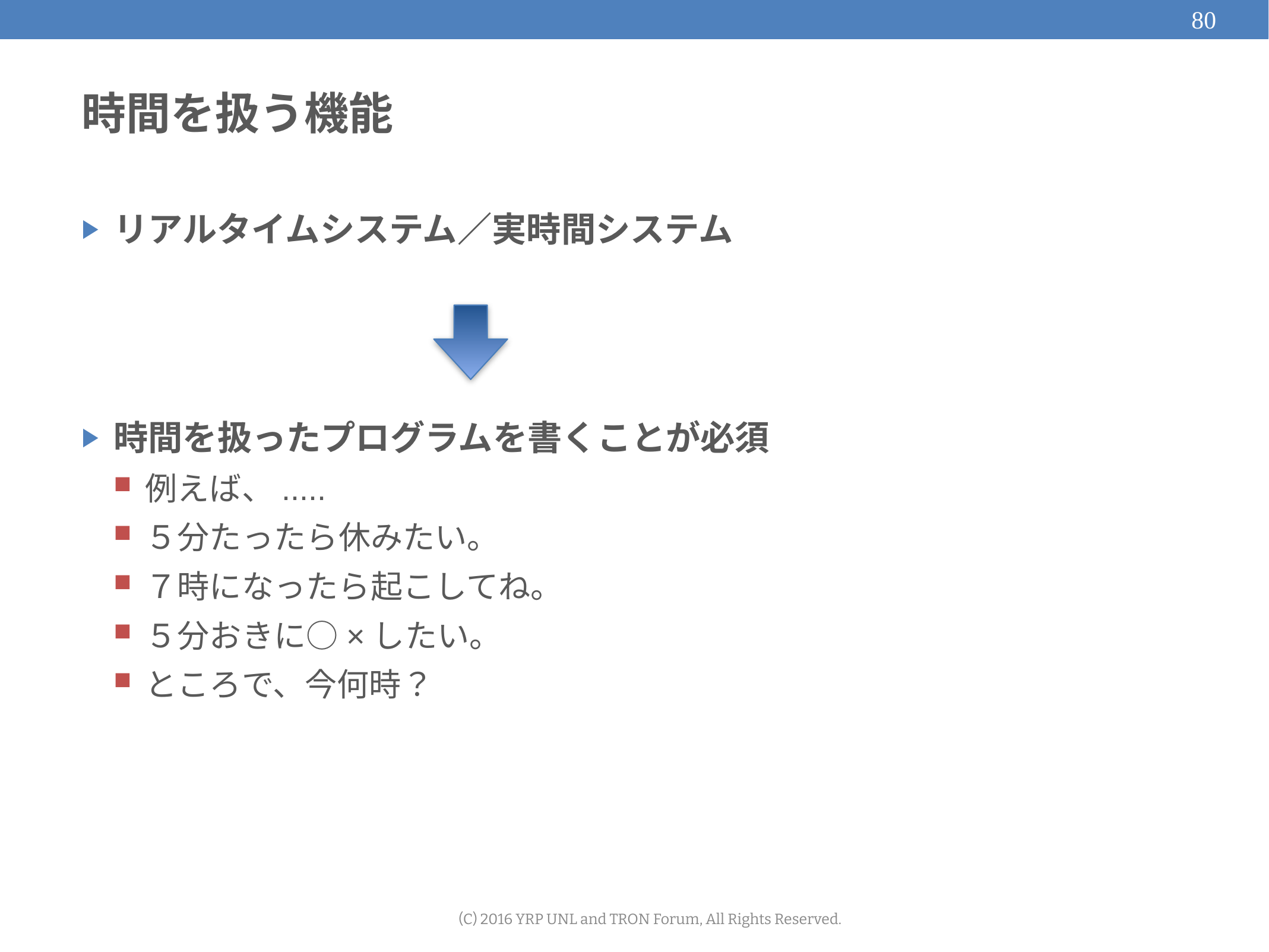

80
# 時間を扱う機能
リアルタイムシステム／実時間システム

時間を扱ったプログラムを書くことが必須
例えば、.....
５分たったら休みたい。
７時になったら起こしてね。
５分おきに○×したい。
ところで、今何時？

(C) 2016 YRP UNL and TRON Forum, All Rights Reserved.